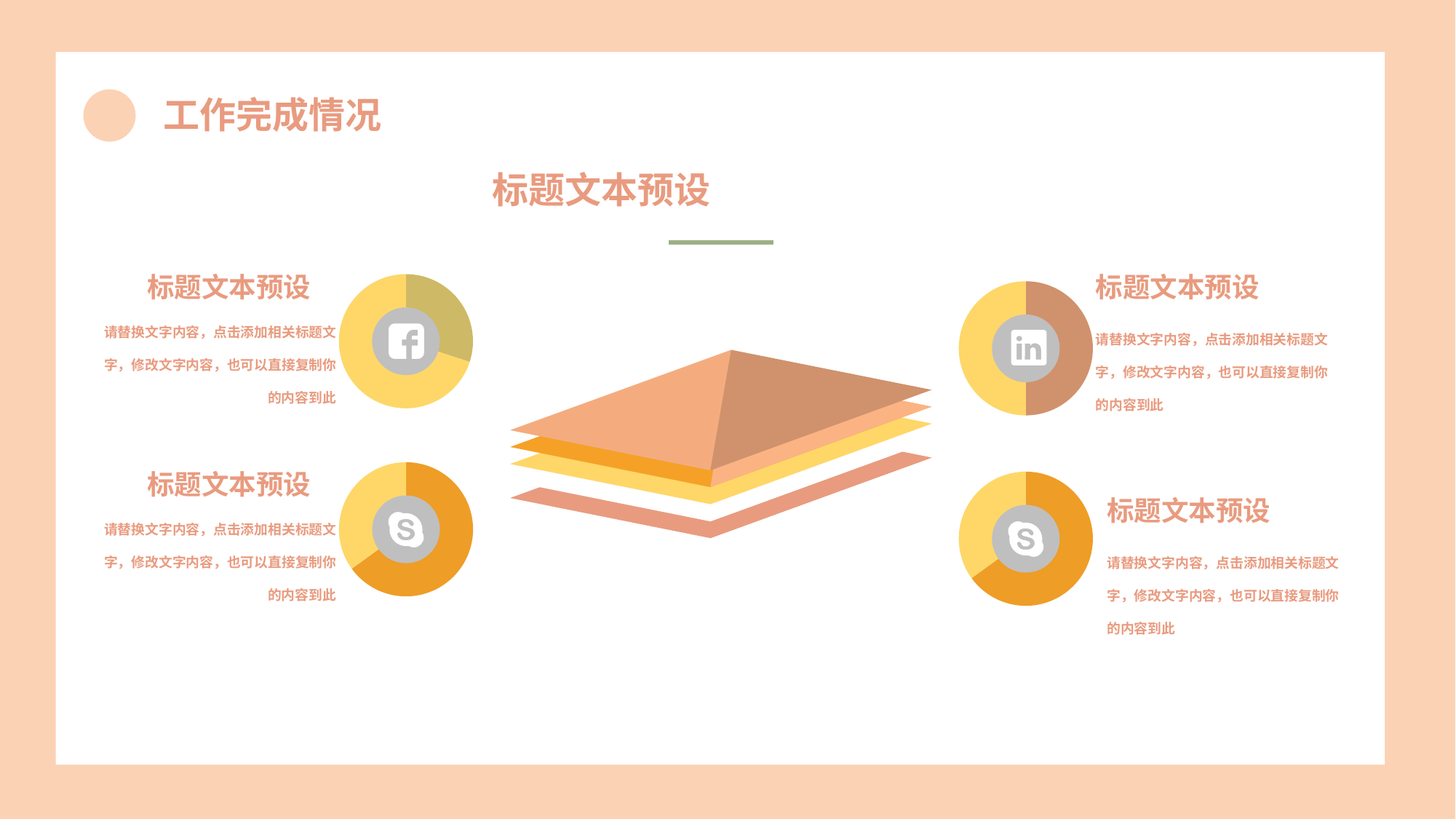

工作完成情况

标题文本预设
标题文本预设
标题文本预设

### Chart

| Category | Sales |
|---|---|
| 1st Qtr | 30.0 |
| 2nd Qtr | 70.0 |

### Chart

| Category | Sales |
|---|---|
| 1st Qtr | 30.0 |
| 2nd Qtr | 30.0 |

请替换文字内容，点击添加相关标题文字，修改文字内容，也可以直接复制你的内容到此
请替换文字内容，点击添加相关标题文字，修改文字内容，也可以直接复制你的内容到此

### Chart

| Category | Sales |
|---|---|
| 1st Qtr | 65.0 |
| 2nd Qtr | 35.0 |

标题文本预设

### Chart

| Category | Sales |
|---|---|
| 1st Qtr | 65.0 |
| 2nd Qtr | 35.0 |

标题文本预设
请替换文字内容，点击添加相关标题文字，修改文字内容，也可以直接复制你的内容到此
请替换文字内容，点击添加相关标题文字，修改文字内容，也可以直接复制你的内容到此